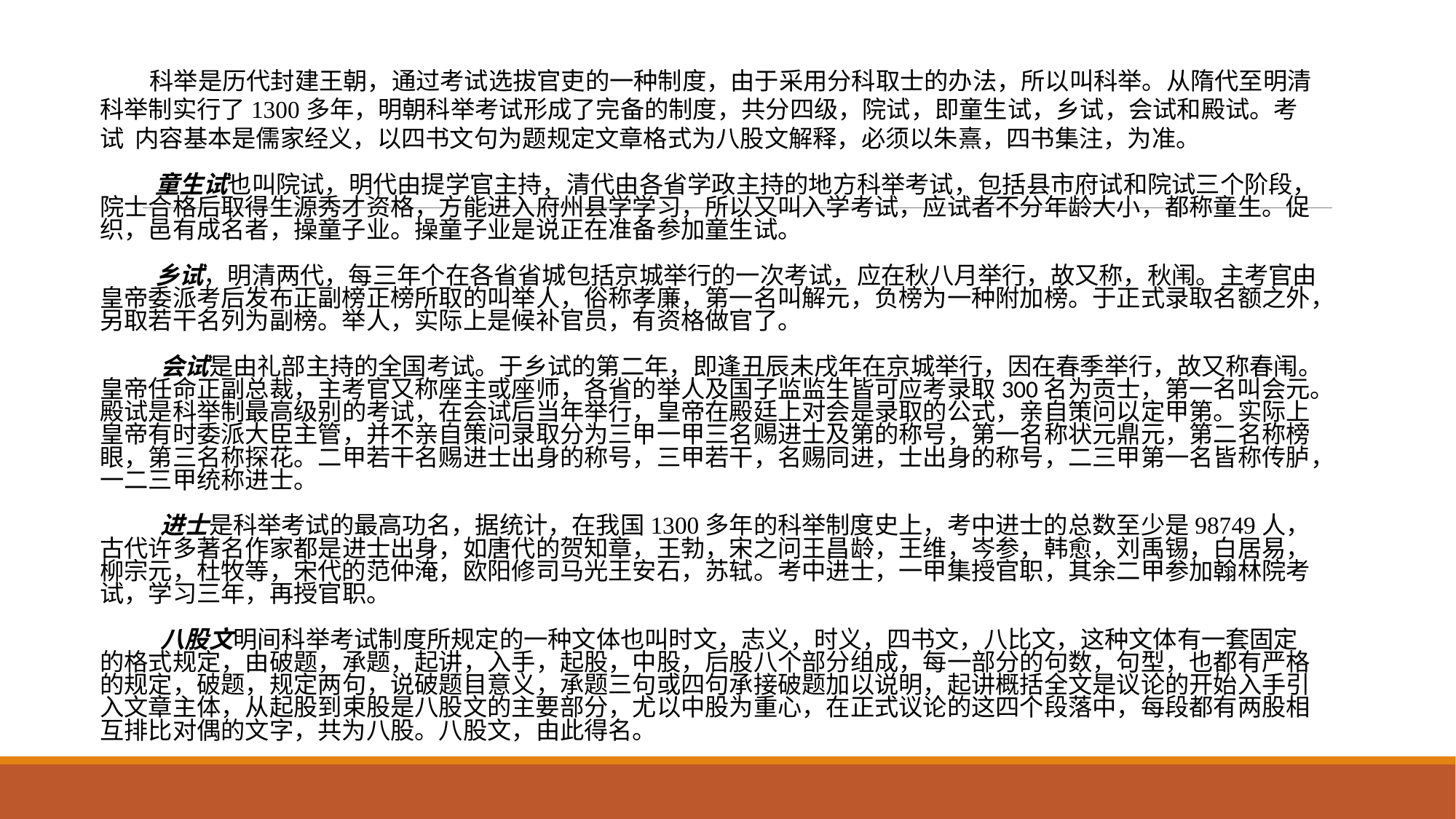

科举是历代封建王朝，通过考试选拔官吏的一种制度，由于采用分科取士的办法，所以叫科举。从隋代至明清科举制实行了1300多年，明朝科举考试形成了完备的制度，共分四级，院试，即童生试，乡试，会试和殿试。考试  内容基本是儒家经义，以四书文句为题规定文章格式为八股文解释，必须以朱熹，四书集注，为准。

         童生试也叫院试，明代由提学官主持，清代由各省学政主持的地方科举考试，包括县市府试和院试三个阶段，院士合格后取得生源秀才资格，方能进入府州县学学习，所以又叫入学考试，应试者不分年龄大小，都称童生。促织，邑有成名者，操童子业。操童子业是说正在准备参加童生试。

         乡试，明清两代，每三年个在各省省城包括京城举行的一次考试，应在秋八月举行，故又称，秋闱。主考官由皇帝委派考后发布正副榜正榜所取的叫举人，俗称孝廉，第一名叫解元，负榜为一种附加榜。于正式录取名额之外，另取若干名列为副榜。举人，实际上是候补官员，有资格做官了。

          会试是由礼部主持的全国考试。于乡试的第二年，即逢丑辰未戌年在京城举行，因在春季举行，故又称春闱。皇帝任命正副总裁，主考官又称座主或座师，各省的举人及国子监监生皆可应考录取300名为贡士，第一名叫会元。
殿试是科举制最高级别的考试，在会试后当年举行，皇帝在殿廷上对会是录取的公式，亲自策问以定甲第。实际上皇帝有时委派大臣主管，并不亲自策问录取分为三甲一甲三名赐进士及第的称号，第一名称状元鼎元，第二名称榜眼，第三名称探花。二甲若干名赐进士出身的称号，三甲若干，名赐同进，士出身的称号，二三甲第一名皆称传胪，一二三甲统称进士。

          进士是科举考试的最高功名，据统计，在我国1300多年的科举制度史上，考中进士的总数至少是98749人，古代许多著名作家都是进士出身，如唐代的贺知章，王勃，宋之问王昌龄，王维，岑参，韩愈，刘禹锡，白居易，柳宗元，杜牧等，宋代的范仲淹，欧阳修司马光王安石，苏轼。考中进士，一甲集授官职，其余二甲参加翰林院考试，学习三年，再授官职。

          八股文明间科举考试制度所规定的一种文体也叫时文，志义，时义，四书文，八比文，这种文体有一套固定的格式规定，由破题，承题，起讲，入手，起股，中股，后股八个部分组成，每一部分的句数，句型，也都有严格的规定，破题，规定两句，说破题目意义，承题三句或四句承接破题加以说明，起讲概括全文是议论的开始入手引入文章主体，从起股到束股是八股文的主要部分，尤以中股为重心，在正式议论的这四个段落中，每段都有两股相互排比对偶的文字，共为八股。八股文，由此得名。